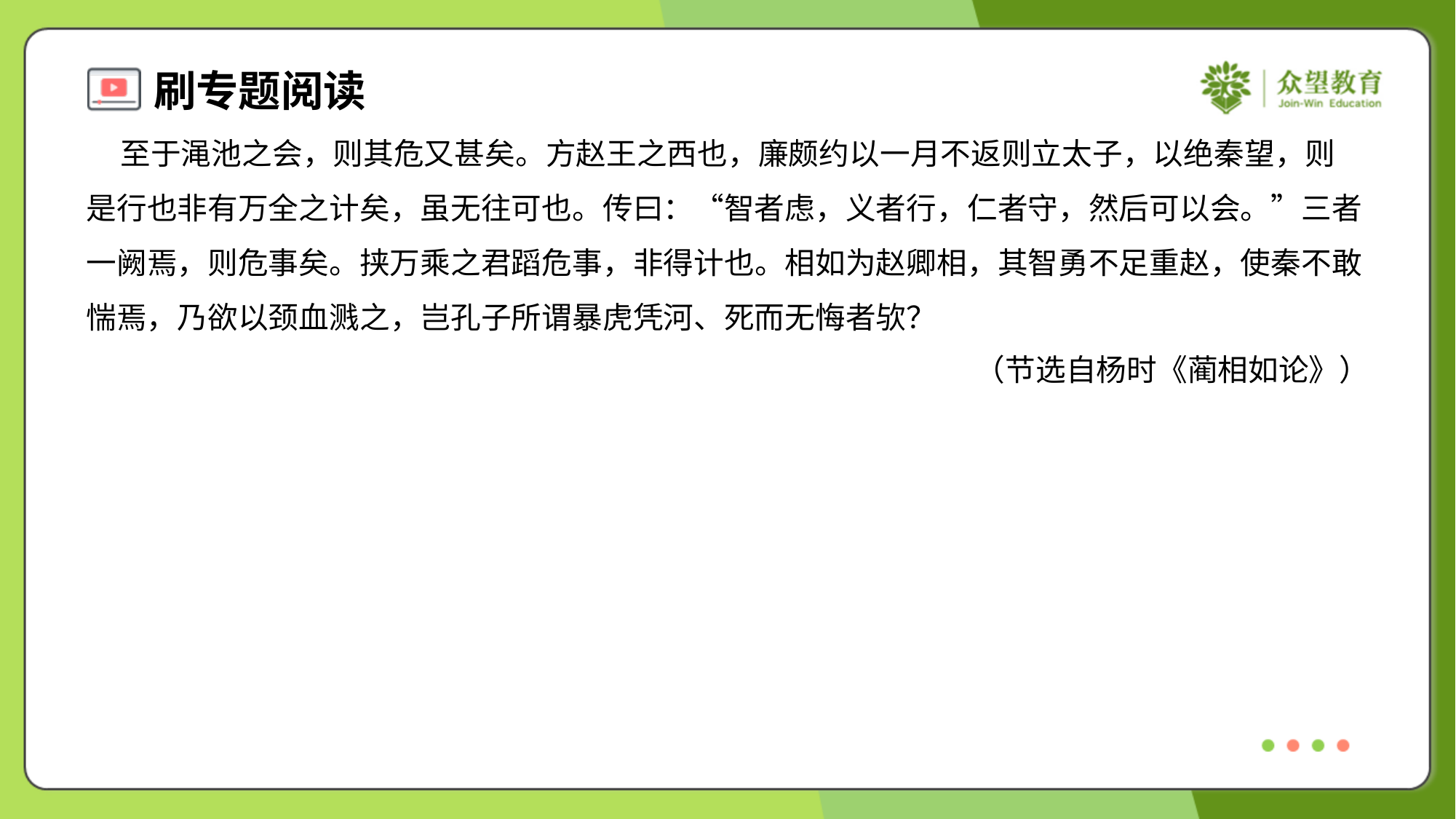

至于渑池之会，则其危又甚矣。方赵王之西也，廉颇约以一月不返则立太子，以绝秦望，则
是行也非有万全之计矣，虽无往可也。传曰：“智者虑，义者行，仁者守，然后可以会。”三者
一阙焉，则危事矣。挟万乘之君蹈危事，非得计也。相如为赵卿相，其智勇不足重赵，使秦不敢
惴焉，乃欲以颈血溅之，岂孔子所谓暴虎凭河、死而无悔者欤？
（节选自杨时《蔺相如论》）